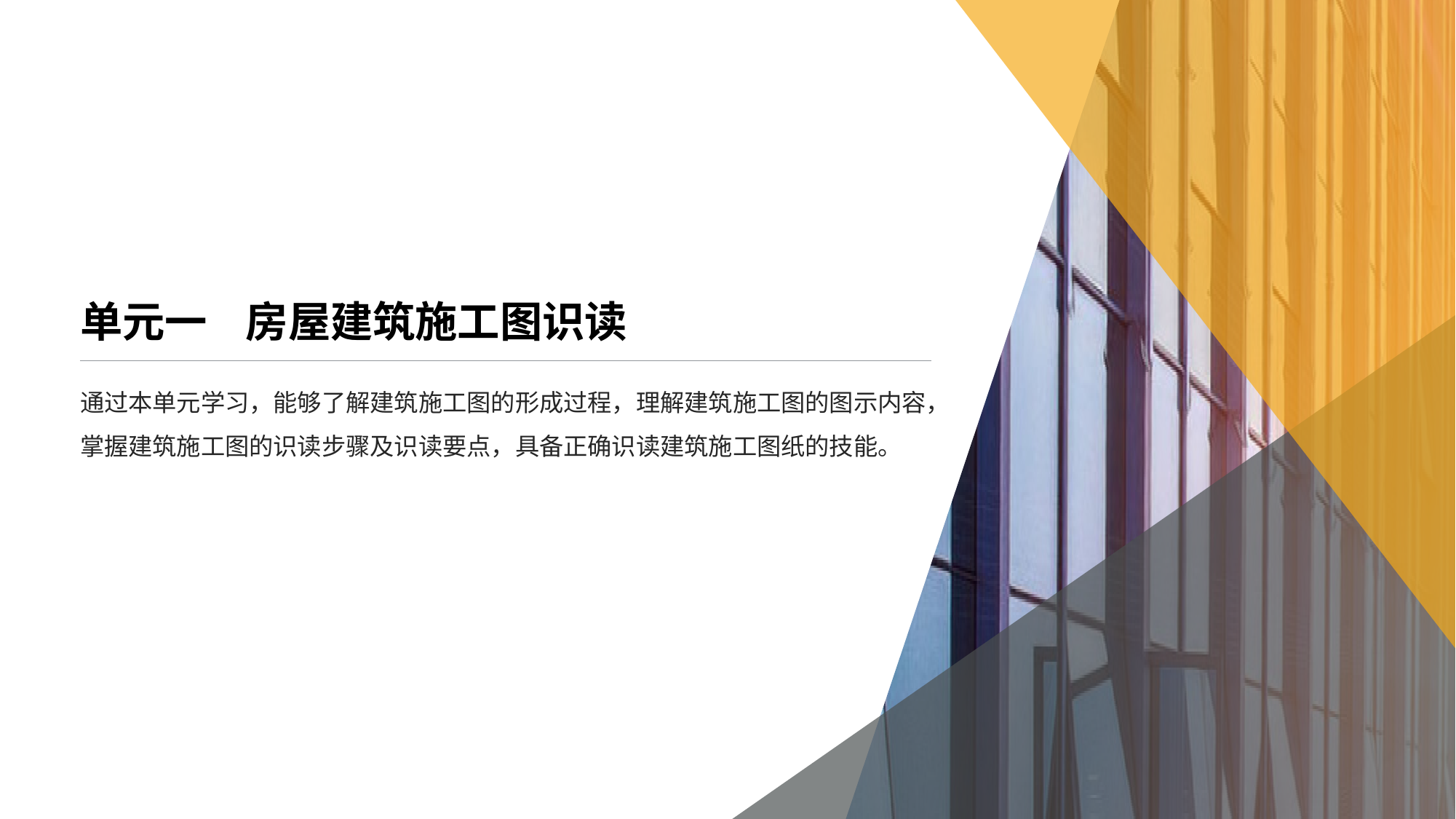

# 单元一    房屋建筑施工图识读
通过本单元学习，能够了解建筑施工图的形成过程，理解建筑施工图的图示内容，掌握建筑施工图的识读步骤及识读要点，具备正确识读建筑施工图纸的技能。